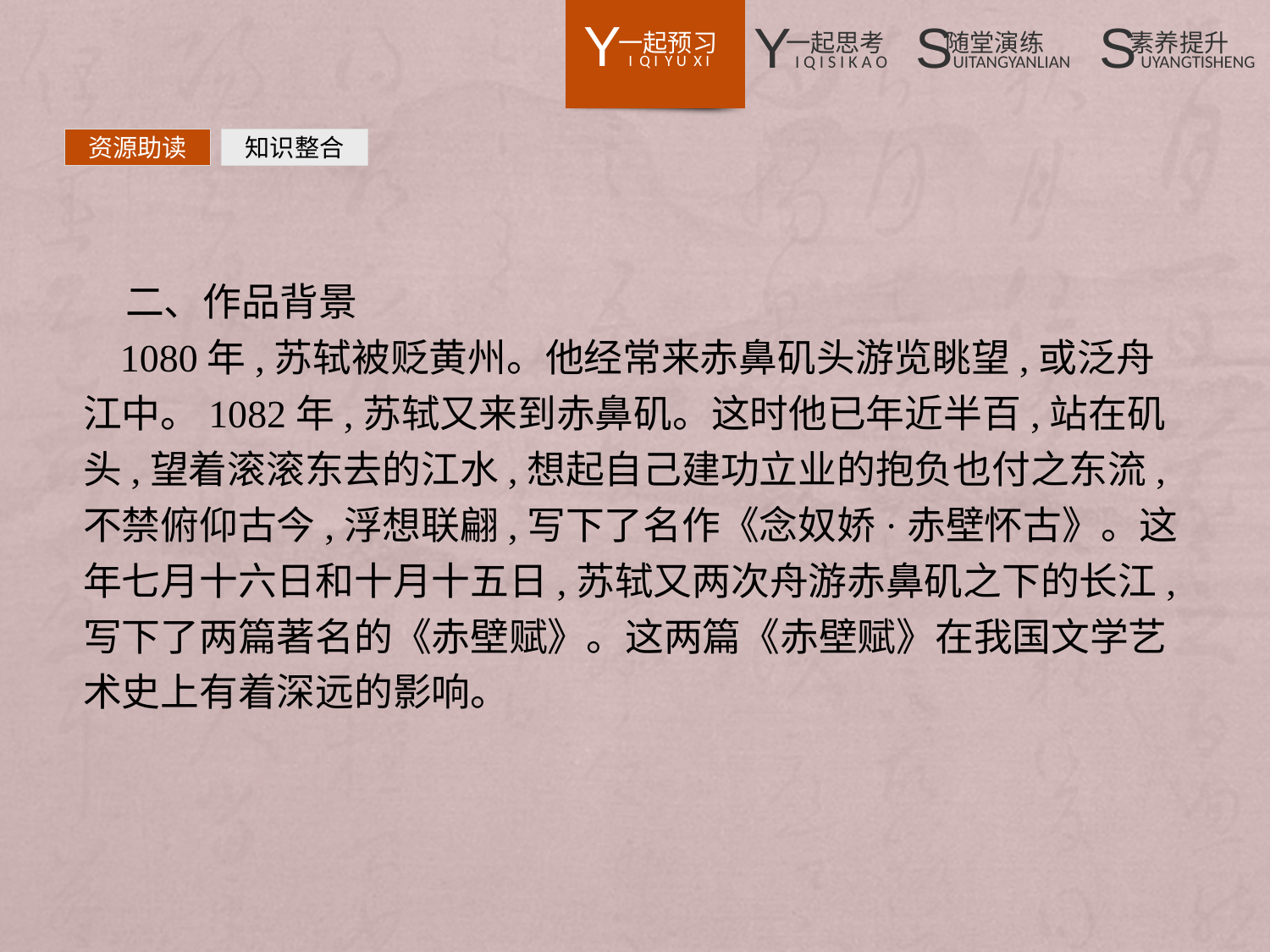

资源助读
知识整合
二、作品背景
1080年,苏轼被贬黄州。他经常来赤鼻矶头游览眺望,或泛舟江中。1082年,苏轼又来到赤鼻矶。这时他已年近半百,站在矶头,望着滚滚东去的江水,想起自己建功立业的抱负也付之东流,不禁俯仰古今,浮想联翩,写下了名作《念奴娇·赤壁怀古》。这年七月十六日和十月十五日,苏轼又两次舟游赤鼻矶之下的长江,写下了两篇著名的《赤壁赋》。这两篇《赤壁赋》在我国文学艺术史上有着深远的影响。